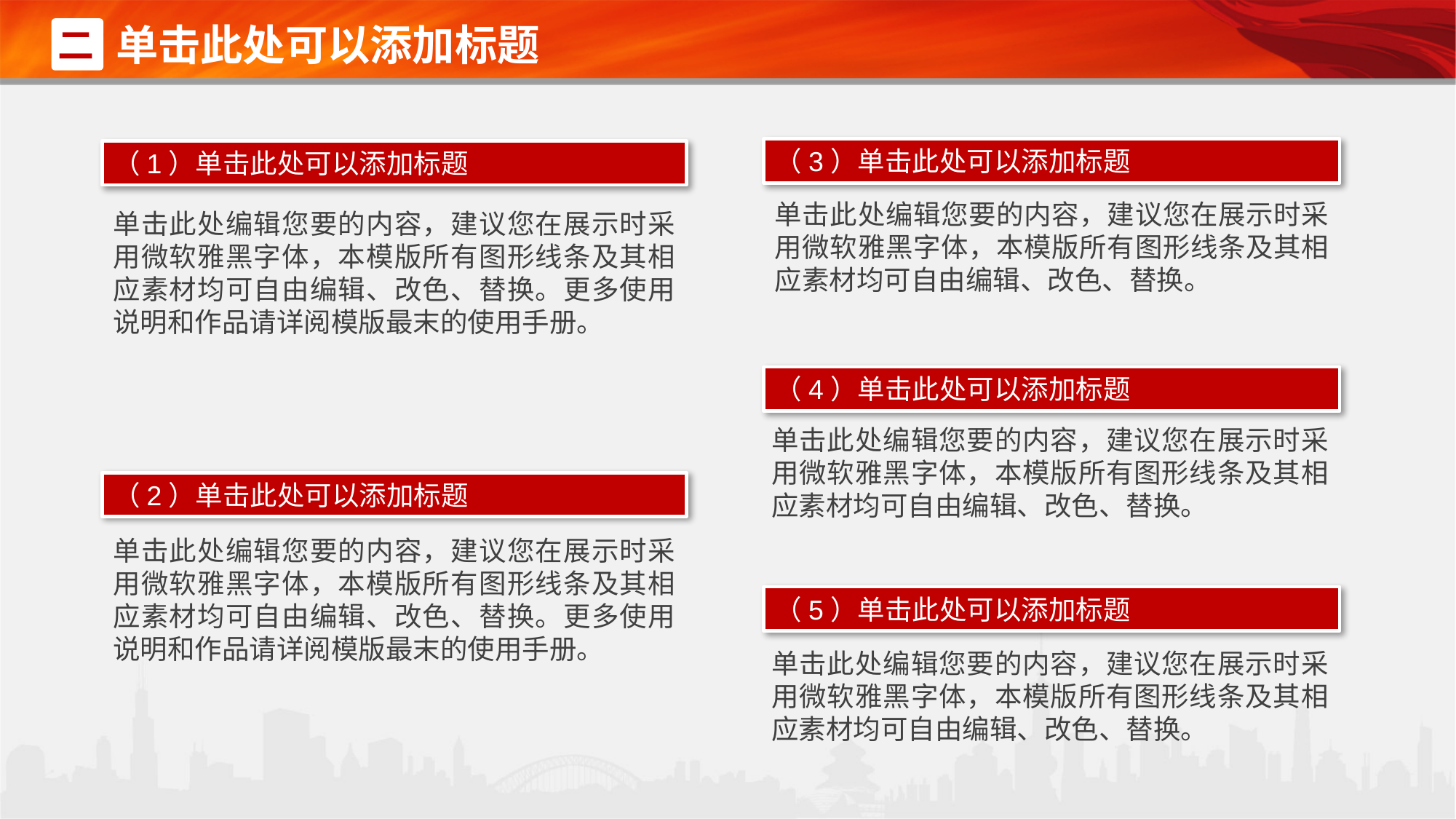

单击此处可以添加标题
二

（3）单击此处可以添加标题
（1）单击此处可以添加标题

单击此处编辑您要的内容，建议您在展示时采用微软雅黑字体，本模版所有图形线条及其相应素材均可自由编辑、改色、替换。
单击此处编辑您要的内容，建议您在展示时采用微软雅黑字体，本模版所有图形线条及其相应素材均可自由编辑、改色、替换。更多使用说明和作品请详阅模版最末的使用手册。
（4）单击此处可以添加标题
单击此处编辑您要的内容，建议您在展示时采用微软雅黑字体，本模版所有图形线条及其相应素材均可自由编辑、改色、替换。
（2）单击此处可以添加标题
单击此处编辑您要的内容，建议您在展示时采用微软雅黑字体，本模版所有图形线条及其相应素材均可自由编辑、改色、替换。更多使用说明和作品请详阅模版最末的使用手册。
（5）单击此处可以添加标题
单击此处编辑您要的内容，建议您在展示时采用微软雅黑字体，本模版所有图形线条及其相应素材均可自由编辑、改色、替换。